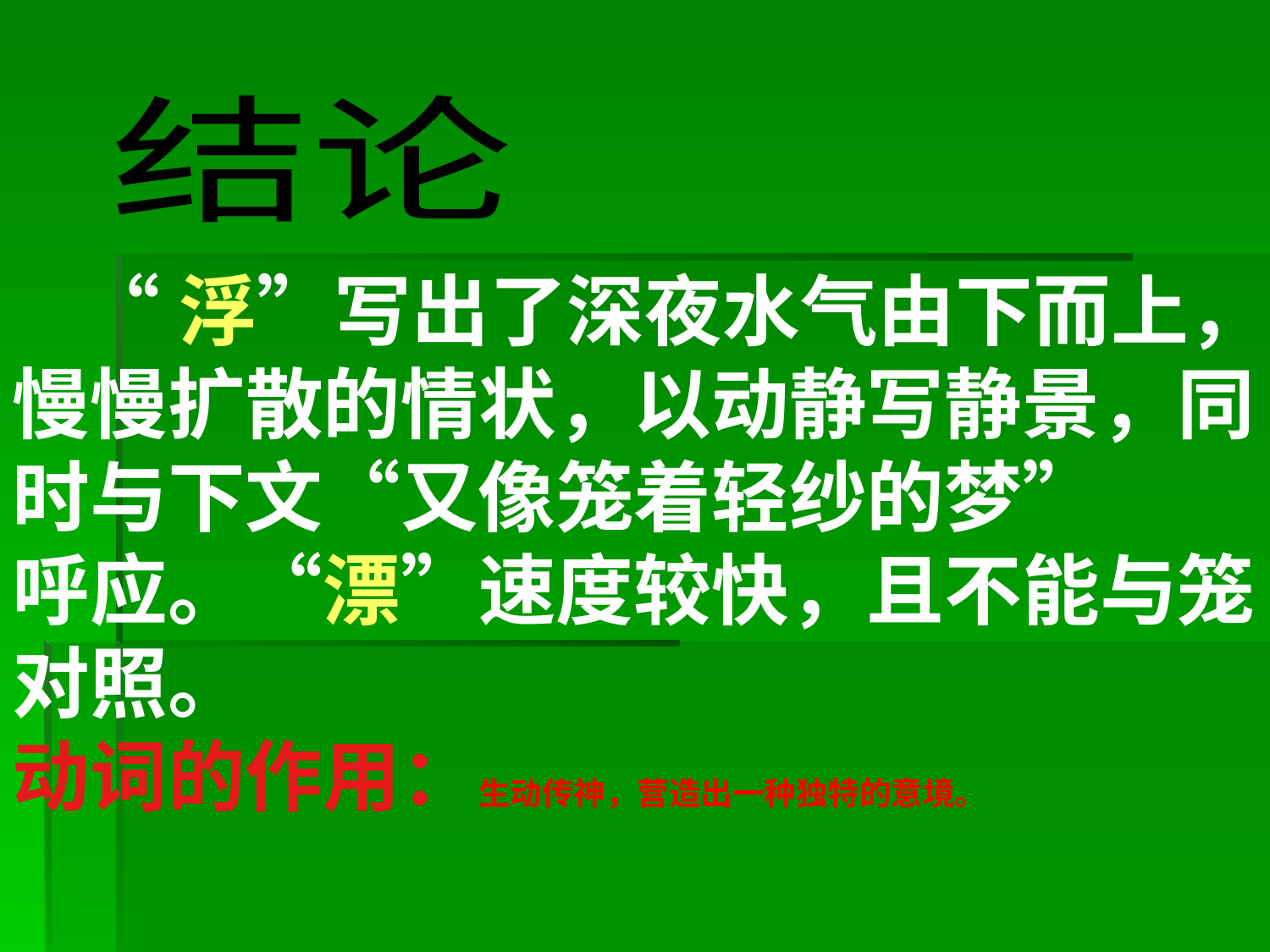

结论
    “浮”写出了深夜水气由下而上，慢慢扩散的情状，以动静写静景，同时与下文“又像笼着轻纱的梦”
呼应。“漂”速度较快，且不能与笼对照。
动词的作用：生动传神，营造出一种独特的意境。